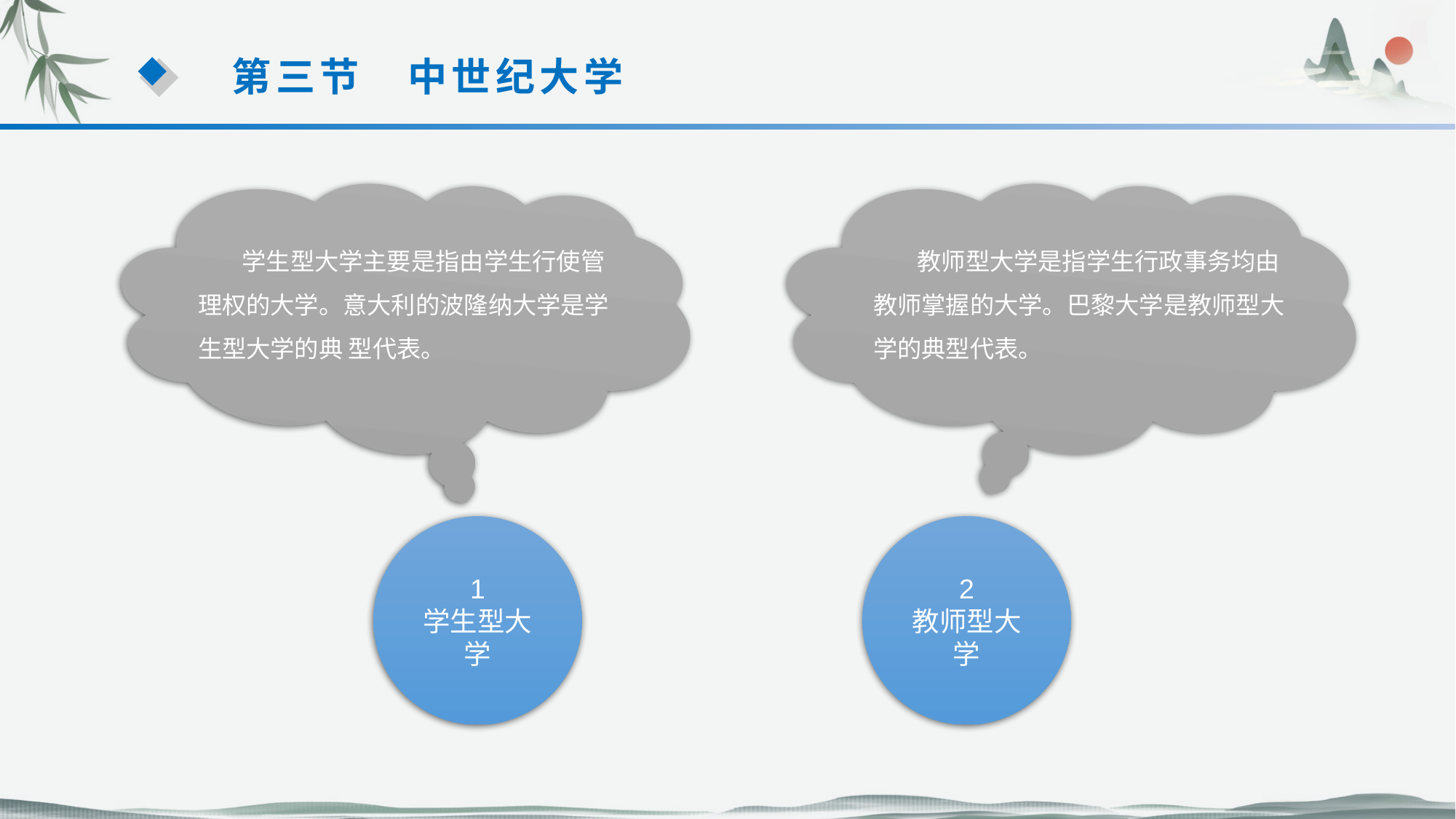

第三节　中世纪大学

       学生型大学主要是指由学生行使管理权的大学。意大利的波隆纳大学是学生型大学的典 型代表。
       教师型大学是指学生行政事务均由教师掌握的大学。巴黎大学是教师型大学的典型代表。
1
学生型大学
2
教师型大学